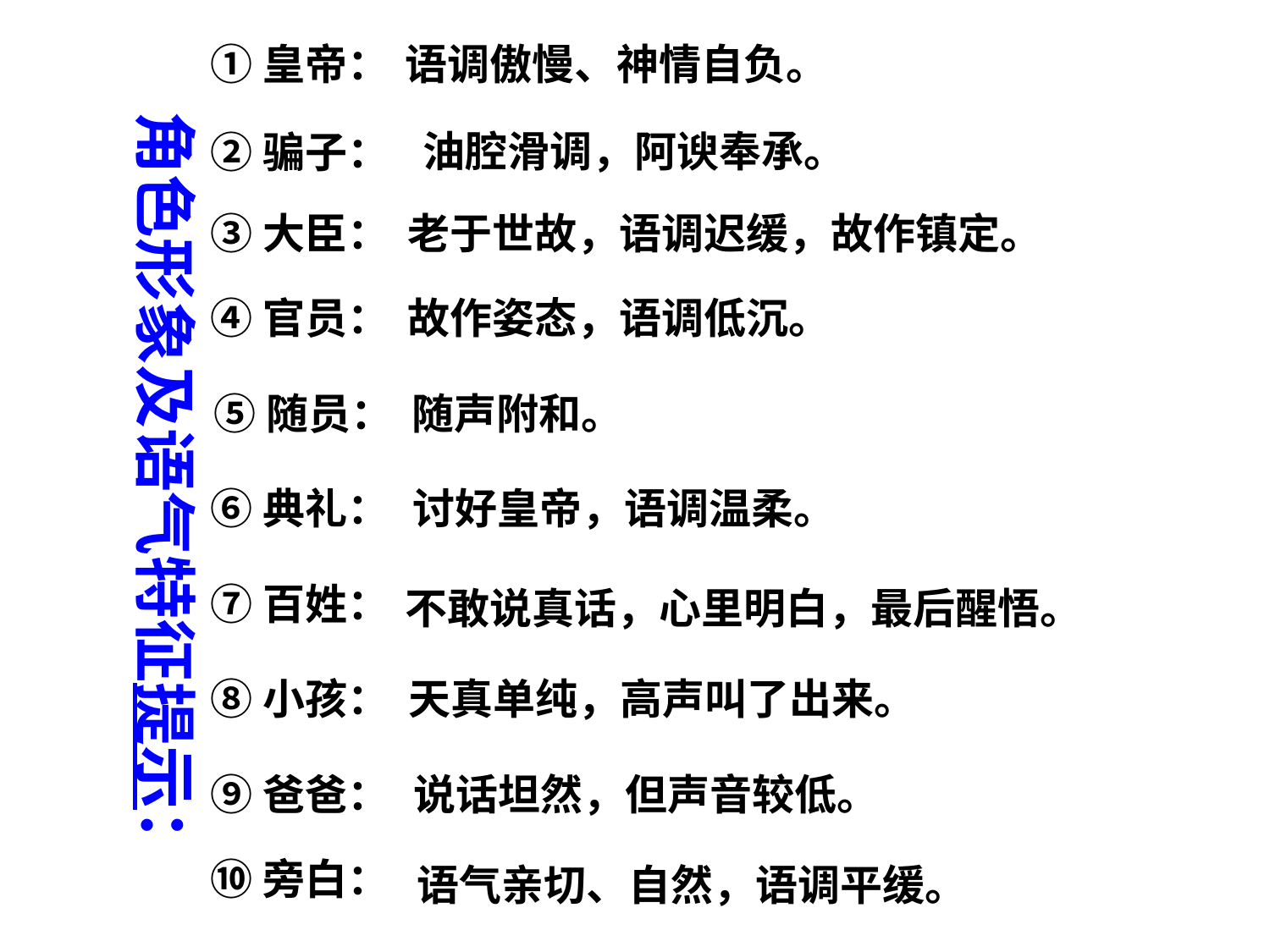

①皇帝：
语调傲慢、神情自负。
角色形象及语气特征提示：
油腔滑调，阿谀奉承。
②骗子：
③大臣：
老于世故，语调迟缓，故作镇定。
④官员：
故作姿态，语调低沉。
⑤随员：
随声附和。
⑥典礼：
讨好皇帝，语调温柔。
⑦百姓：
不敢说真话，心里明白，最后醒悟。
⑧小孩：
天真单纯，高声叫了出来。
⑨爸爸：
说话坦然，但声音较低。
⑩旁白：
语气亲切、自然，语调平缓。